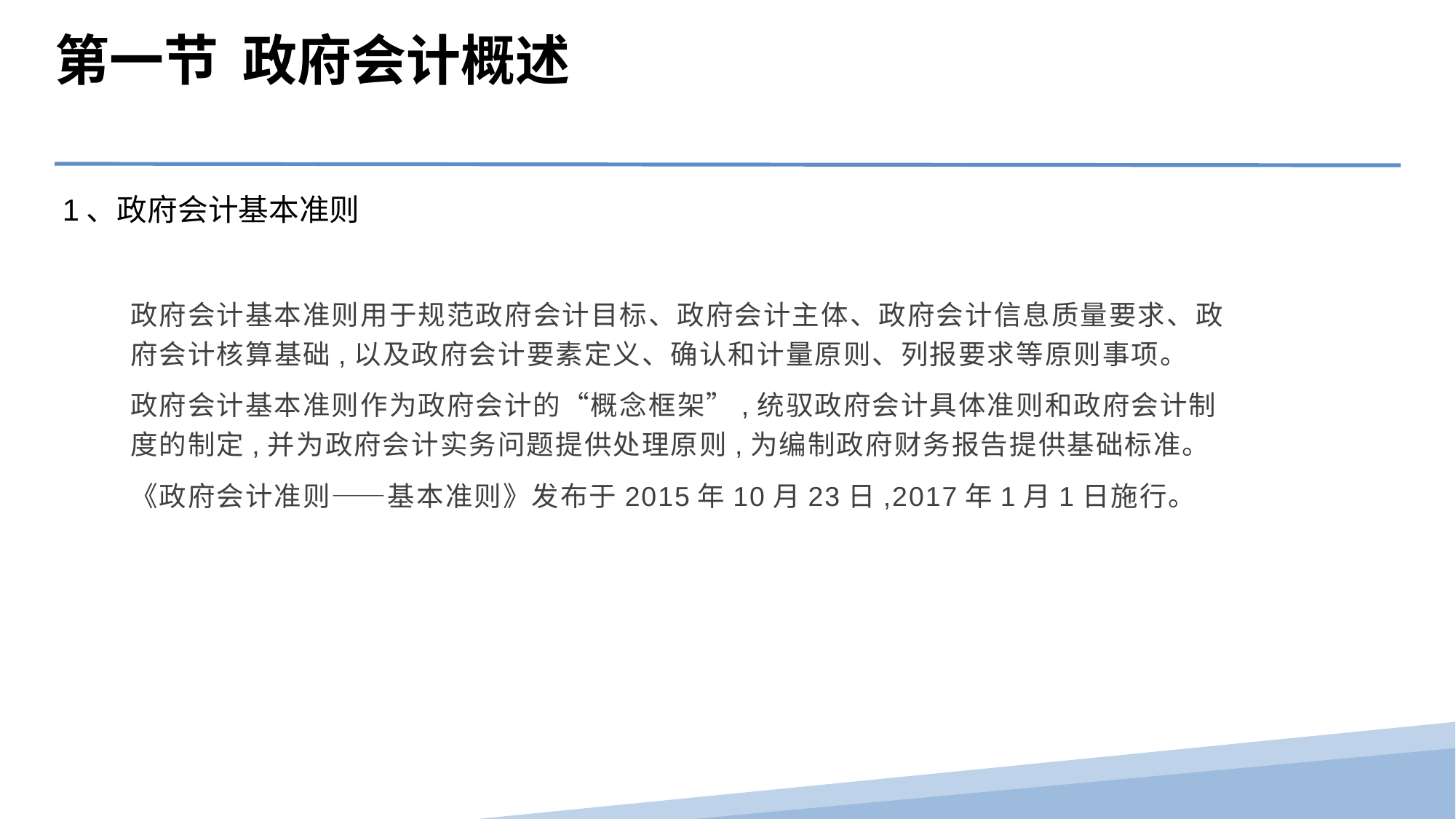

第一节  政府会计概述
1、政府会计基本准则
政府会计基本准则用于规范政府会计目标、政府会计主体、政府会计信息质量要求、政府会计核算基础,以及政府会计要素定义、确认和计量原则、列报要求等原则事项。
政府会计基本准则作为政府会计的“概念框架”,统驭政府会计具体准则和政府会计制度的制定,并为政府会计实务问题提供处理原则,为编制政府财务报告提供基础标准。
《政府会计准则——基本准则》发布于2015年10月23日,2017年1月1日施行。